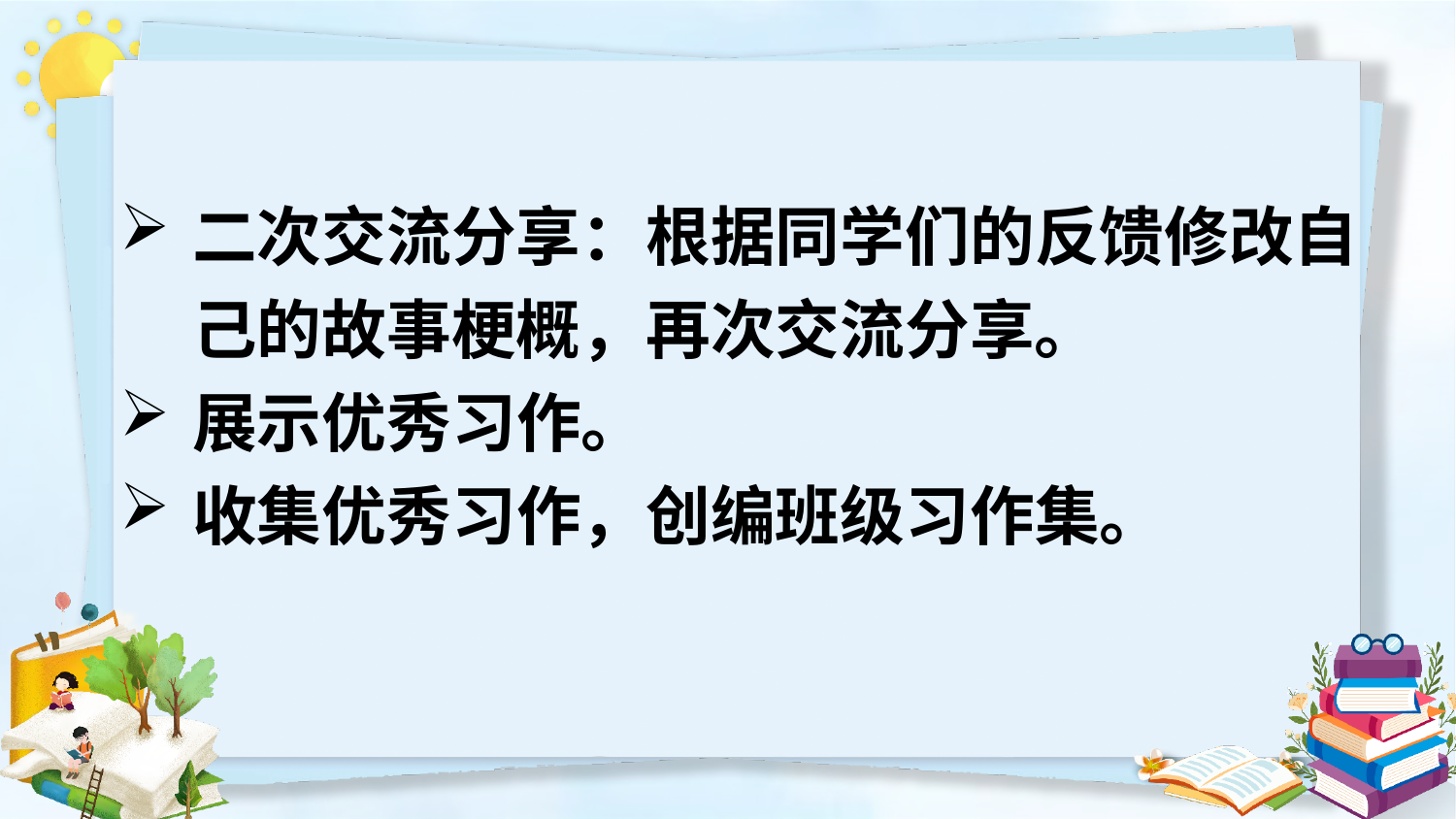

二次交流分享：根据同学们的反馈修改自己的故事梗概，再次交流分享。
展示优秀习作。
收集优秀习作，创编班级习作集。